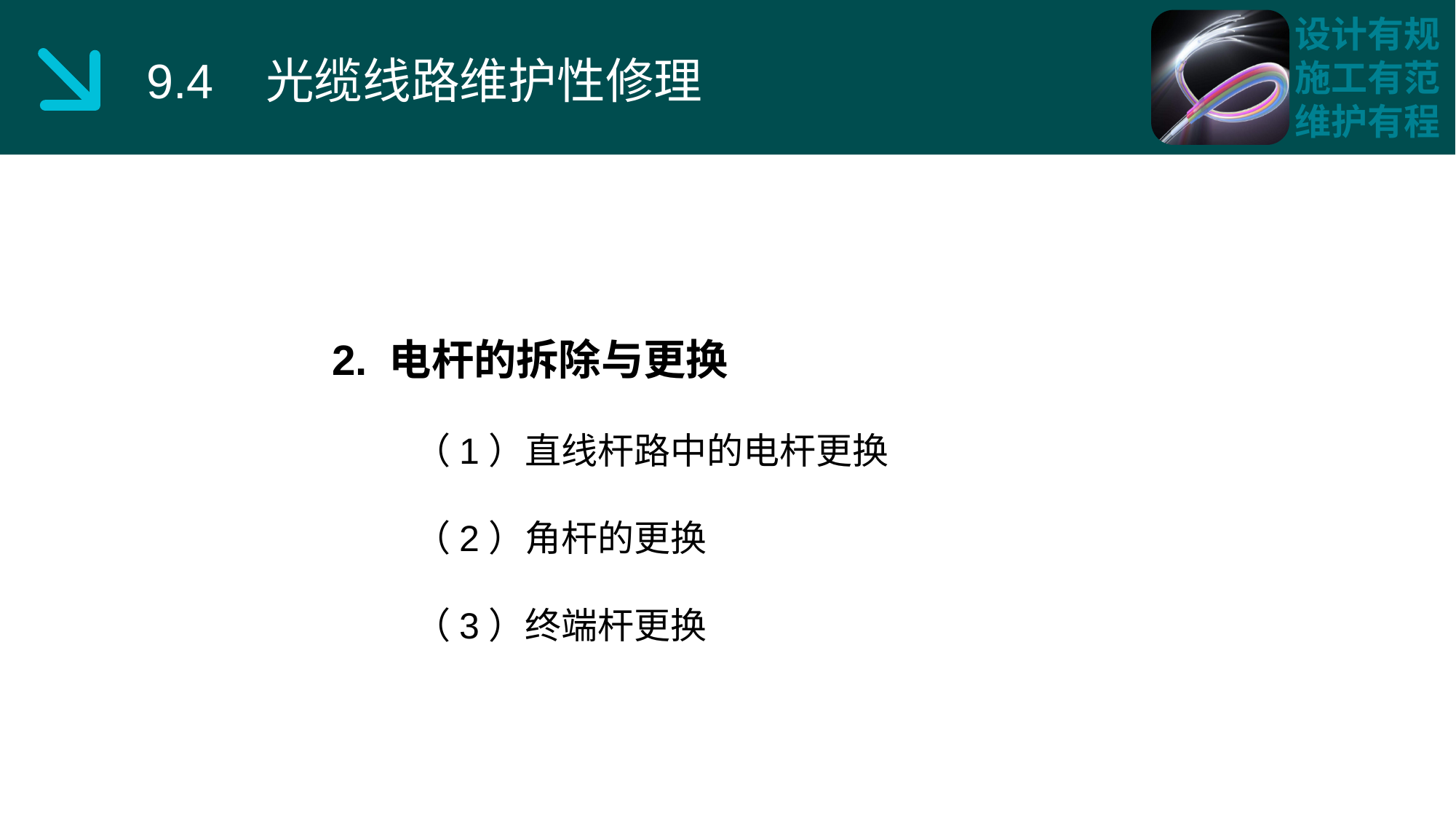

9.4   光缆线路维护性修理

2. 电杆的拆除与更换

         （1）直线杆路中的电杆更换

         （2）角杆的更换

         （3）终端杆更换